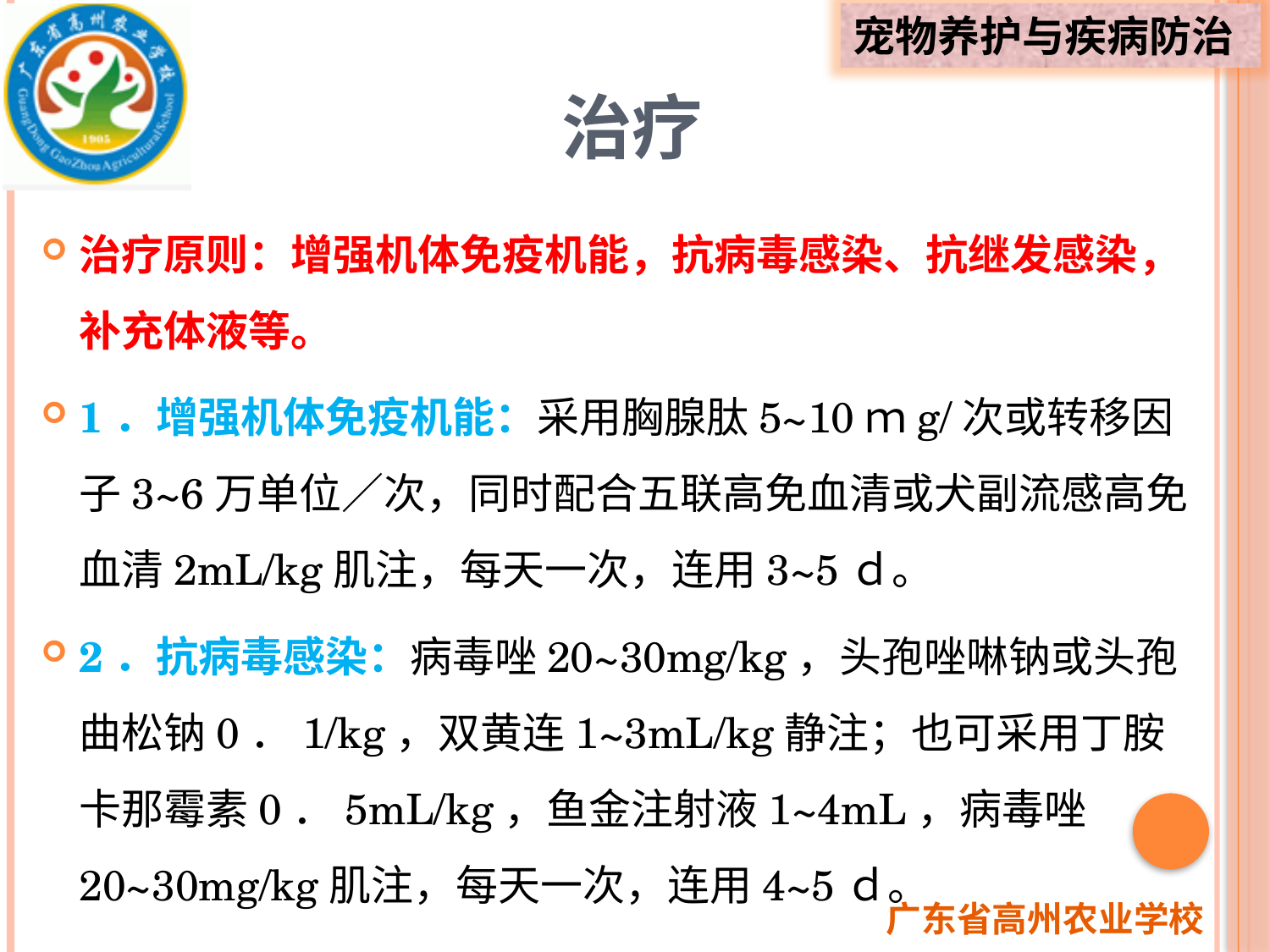

# 治疗
治疗原则：增强机体免疫机能，抗病毒感染、抗继发感染，补充体液等。
1．增强机体免疫机能：采用胸腺肽5~10ｍg/次或转移因子3~6万单位／次，同时配合五联高免血清或犬副流感高免血清2mL/kg肌注，每天一次，连用3~5ｄ。
2．抗病毒感染：病毒唑20~30mg/kg，头孢唑啉钠或头孢曲松钠0．1/kg，双黄连1~3mL/kg静注；也可采用丁胺卡那霉素0．5mL/kg，鱼金注射液1~4mL，病毒唑20~30mg/kg肌注，每天一次，连用4~5ｄ。